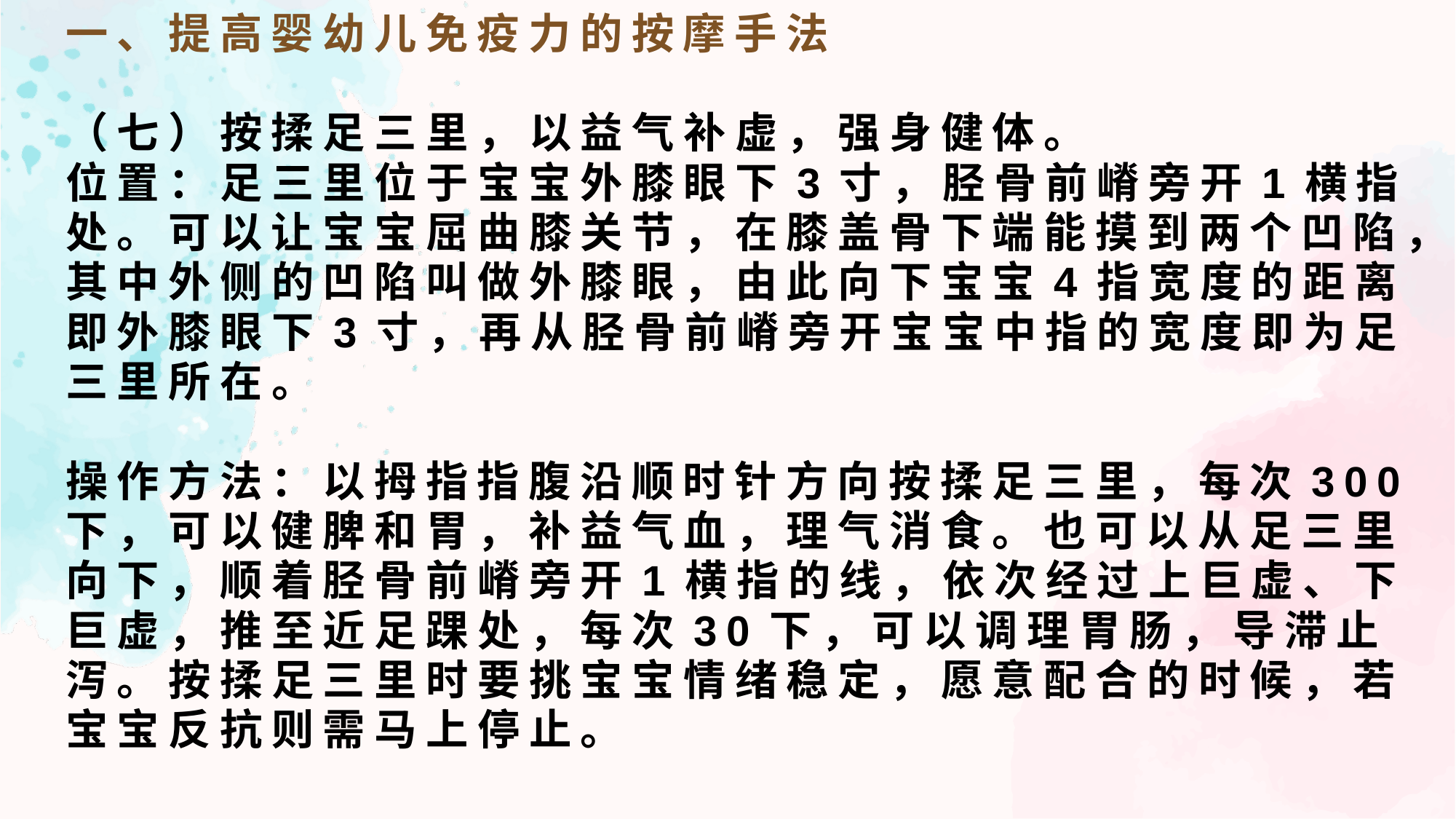

一、提高婴幼儿免疫力的按摩手法

（七）按揉足三里，以益气补虚，强身健体。
位置：足三里位于宝宝外膝眼下3寸，胫骨前嵴旁开1横指处。可以让宝宝屈曲膝关节，在膝盖骨下端能摸到两个凹陷，其中外侧的凹陷叫做外膝眼，由此向下宝宝4指宽度的距离即外膝眼下3寸，再从胫骨前嵴旁开宝宝中指的宽度即为足三里所在。

操作方法：以拇指指腹沿顺时针方向按揉足三里，每次300下，可以健脾和胃，补益气血，理气消食。也可以从足三里向下，顺着胫骨前嵴旁开1横指的线，依次经过上巨虚、下巨虚，推至近足踝处，每次30下，可以调理胃肠，导滞止泻。按揉足三里时要挑宝宝情绪稳定，愿意配合的时候，若宝宝反抗则需马上停止。